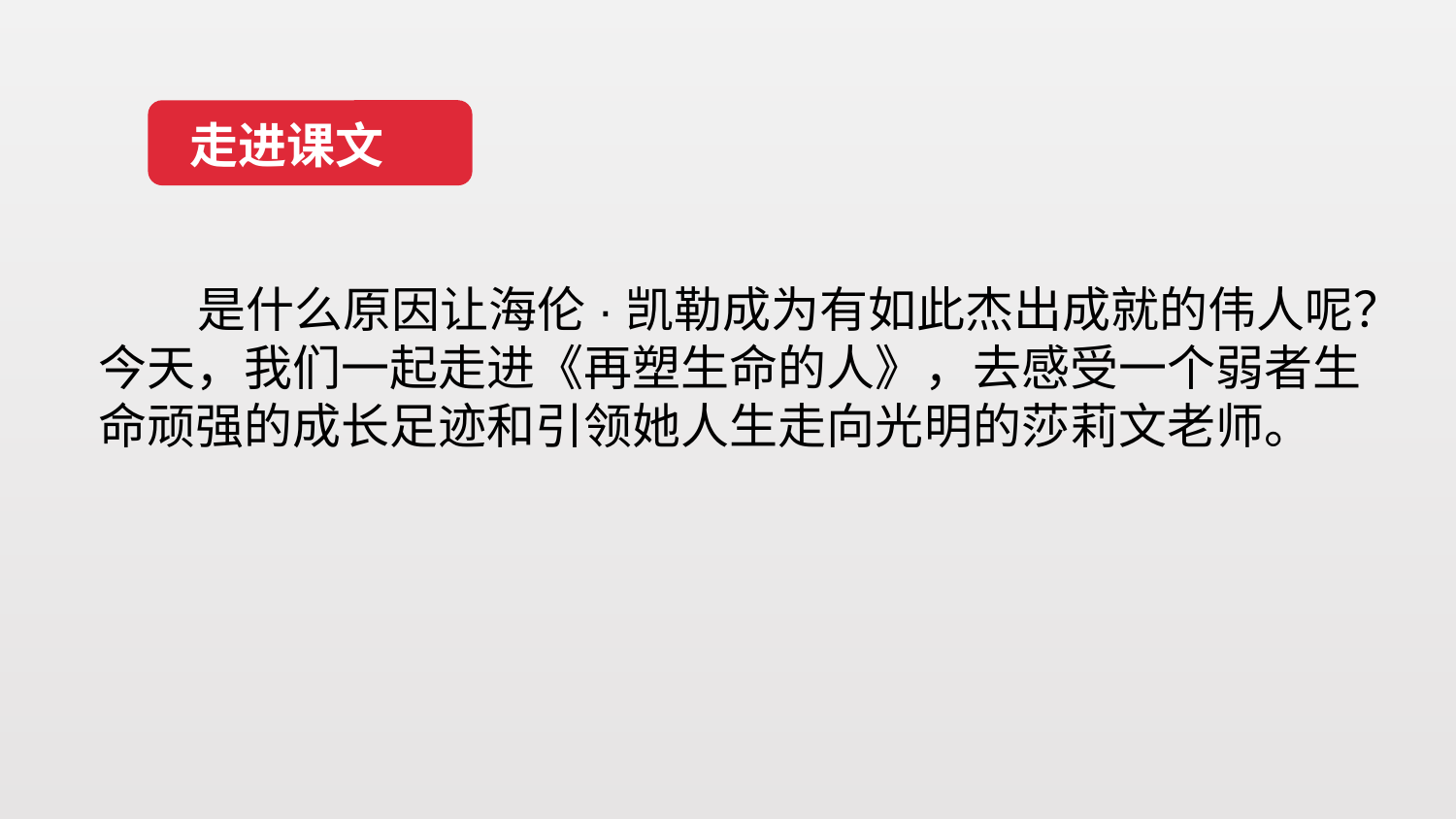

走进课文
        是什么原因让海伦·凯勒成为有如此杰出成就的伟人呢？今天，我们一起走进《再塑生命的人》，去感受一个弱者生命顽强的成长足迹和引领她人生走向光明的莎莉文老师。